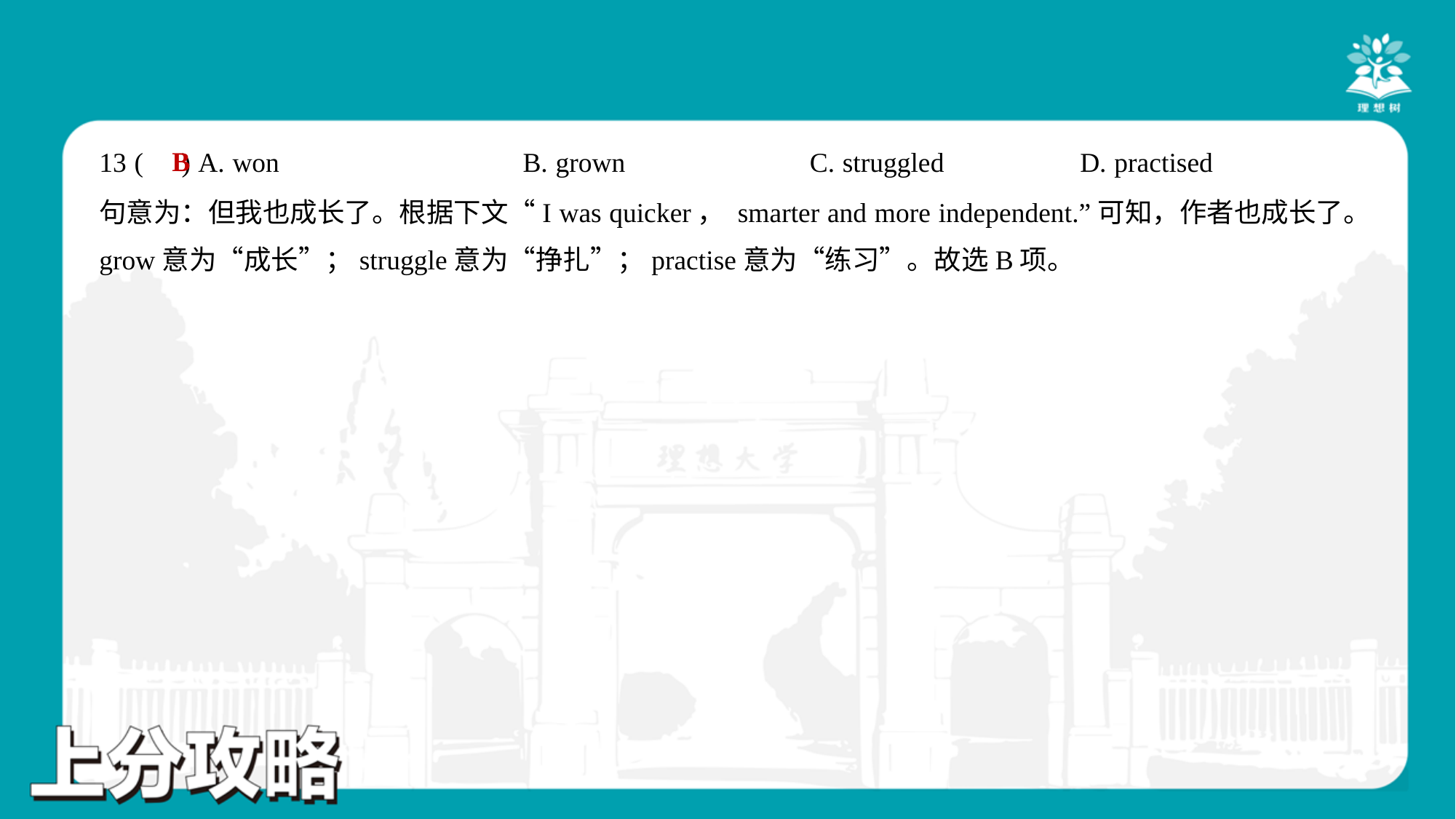

B
13 (     ) A. won	B. grown	C. struggled	D. practised
句意为：但我也成长了。根据下文“I was quicker， smarter and more independent.”可知，作者也成长了。
grow意为“成长”；struggle意为“挣扎”；practise意为“练习”。故选B项。